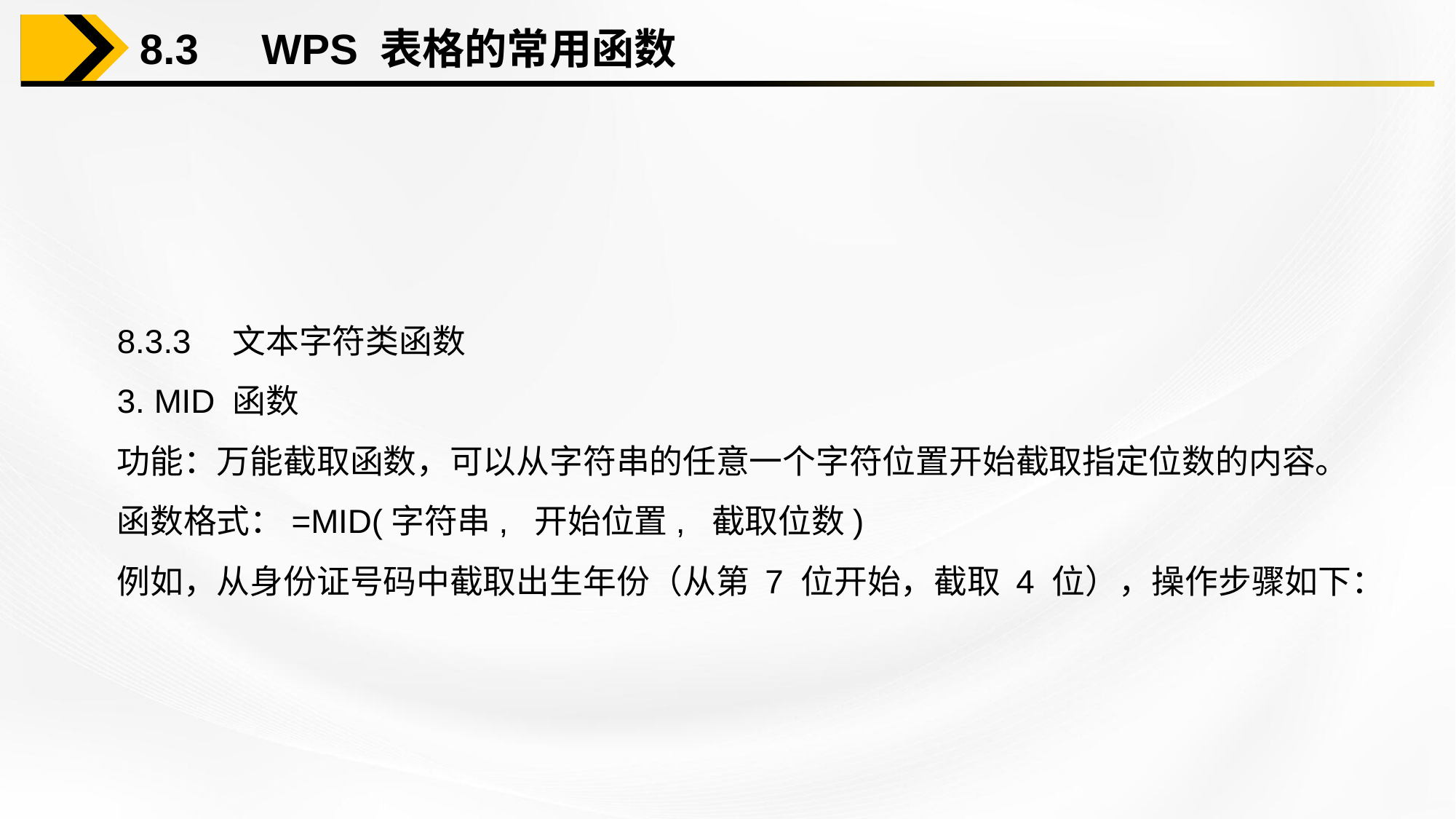

8.3　WPS 表格的常用函数
8.3.3　文本字符类函数
3. MID 函数
功能：万能截取函数，可以从字符串的任意一个字符位置开始截取指定位数的内容。
函数格式：=MID(字符串,  开始位置,  截取位数)
例如，从身份证号码中截取出生年份（从第 7 位开始，截取 4 位），操作步骤如下：